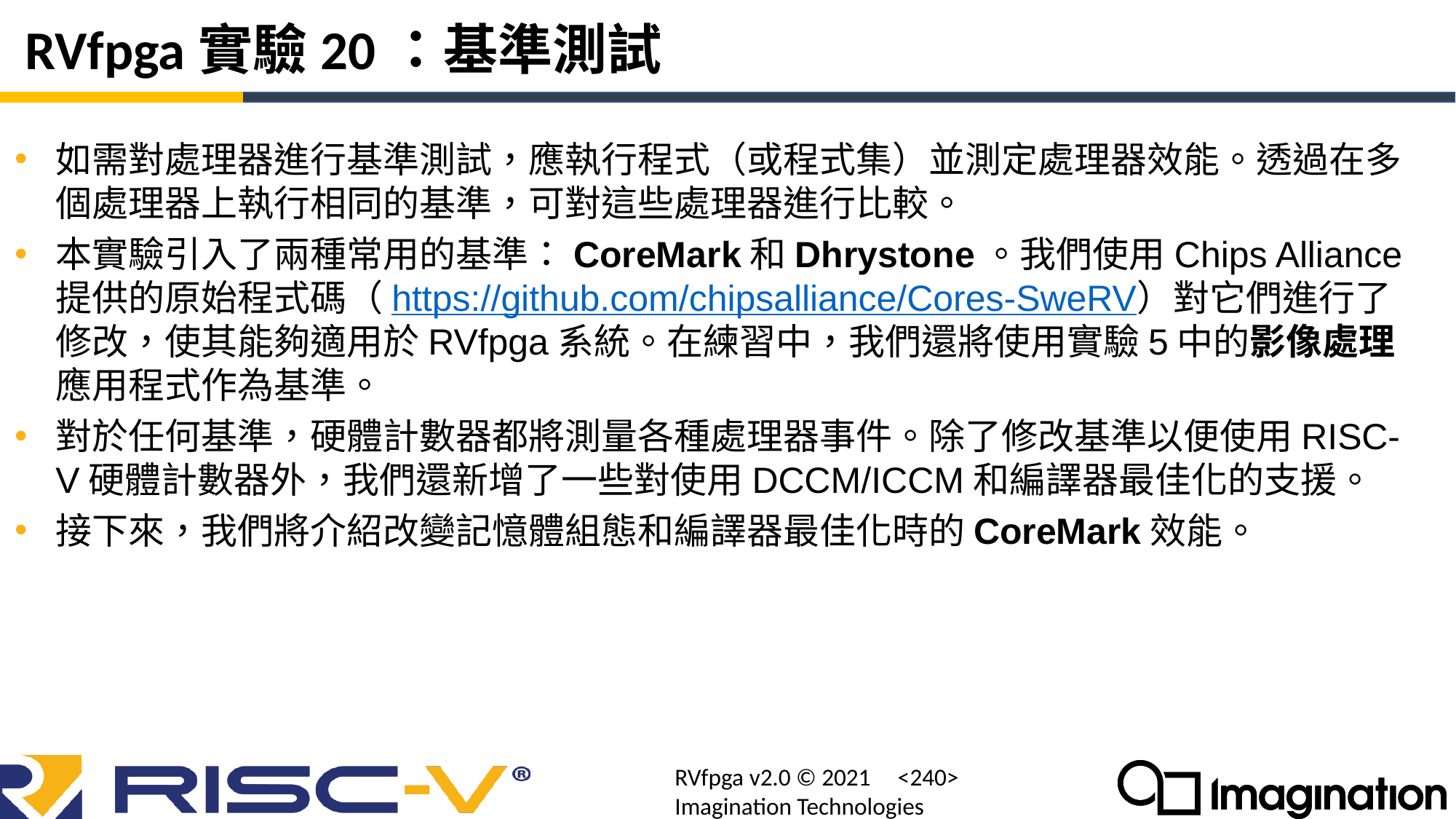

# RVfpga實驗20：基準測試
如需對處理器進行基準測試，應執行程式（或程式集）並測定處理器效能。透過在多個處理器上執行相同的基準，可對這些處理器進行比較。
本實驗引入了兩種常用的基準：CoreMark和Dhrystone。我們使用Chips Alliance提供的原始程式碼（https://github.com/chipsalliance/Cores-SweRV）對它們進行了修改，使其能夠適用於RVfpga系統。在練習中，我們還將使用實驗5中的影像處理應用程式作為基準。
對於任何基準，硬體計數器都將測量各種處理器事件。除了修改基準以便使用RISC-V硬體計數器外，我們還新增了一些對使用DCCM/ICCM和編譯器最佳化的支援。
接下來，我們將介紹改變記憶體組態和編譯器最佳化時的CoreMark效能。